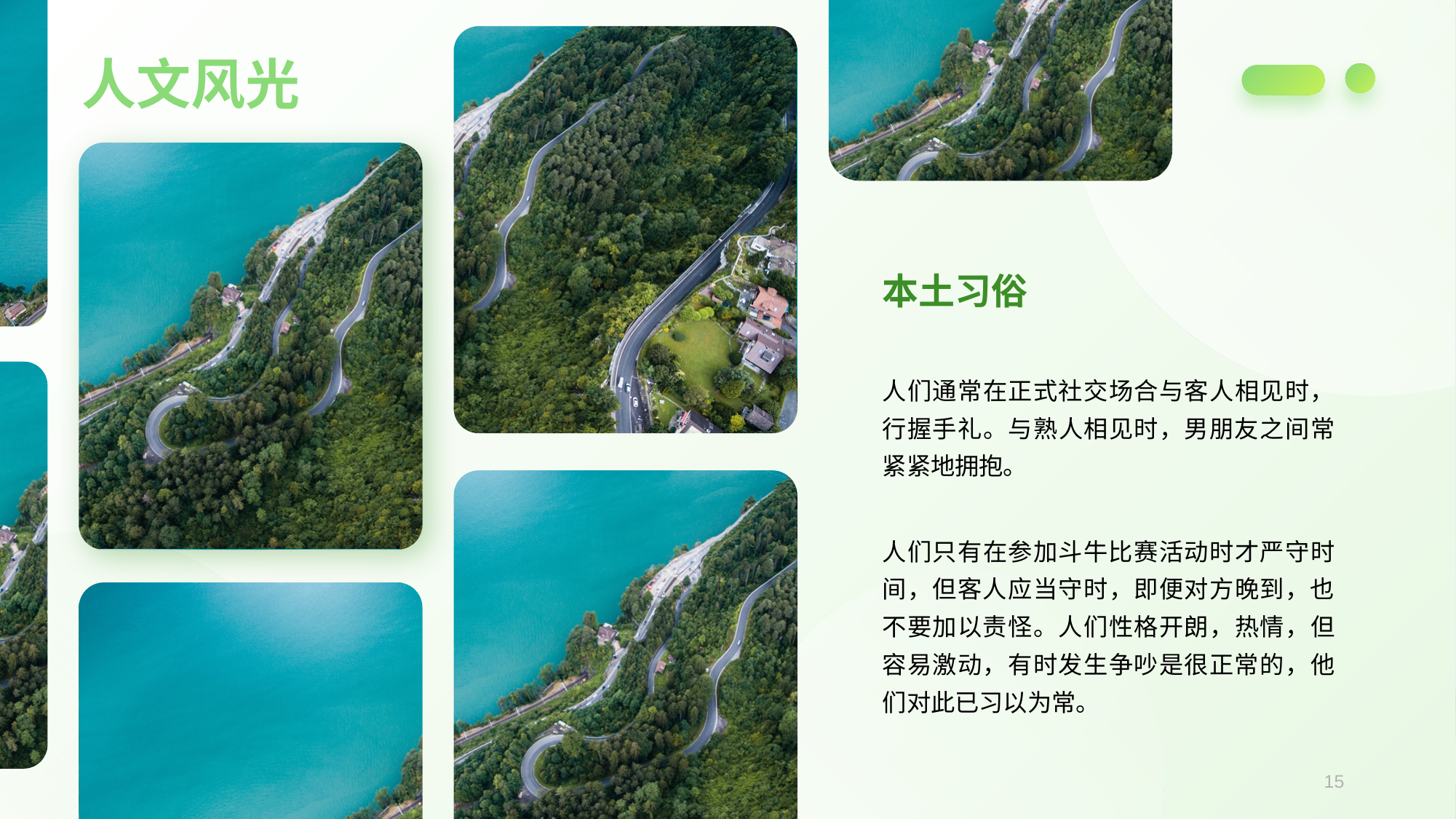

人文风光

本土习俗
人们通常在正式社交场合与客人相见时，行握手礼。与熟人相见时，男朋友之间常紧紧地拥抱。

人们只有在参加斗牛比赛活动时才严守时间，但客人应当守时，即便对方晚到，也不要加以责怪。人们性格开朗，热情，但容易激动，有时发生争吵是很正常的，他们对此已习以为常。

15